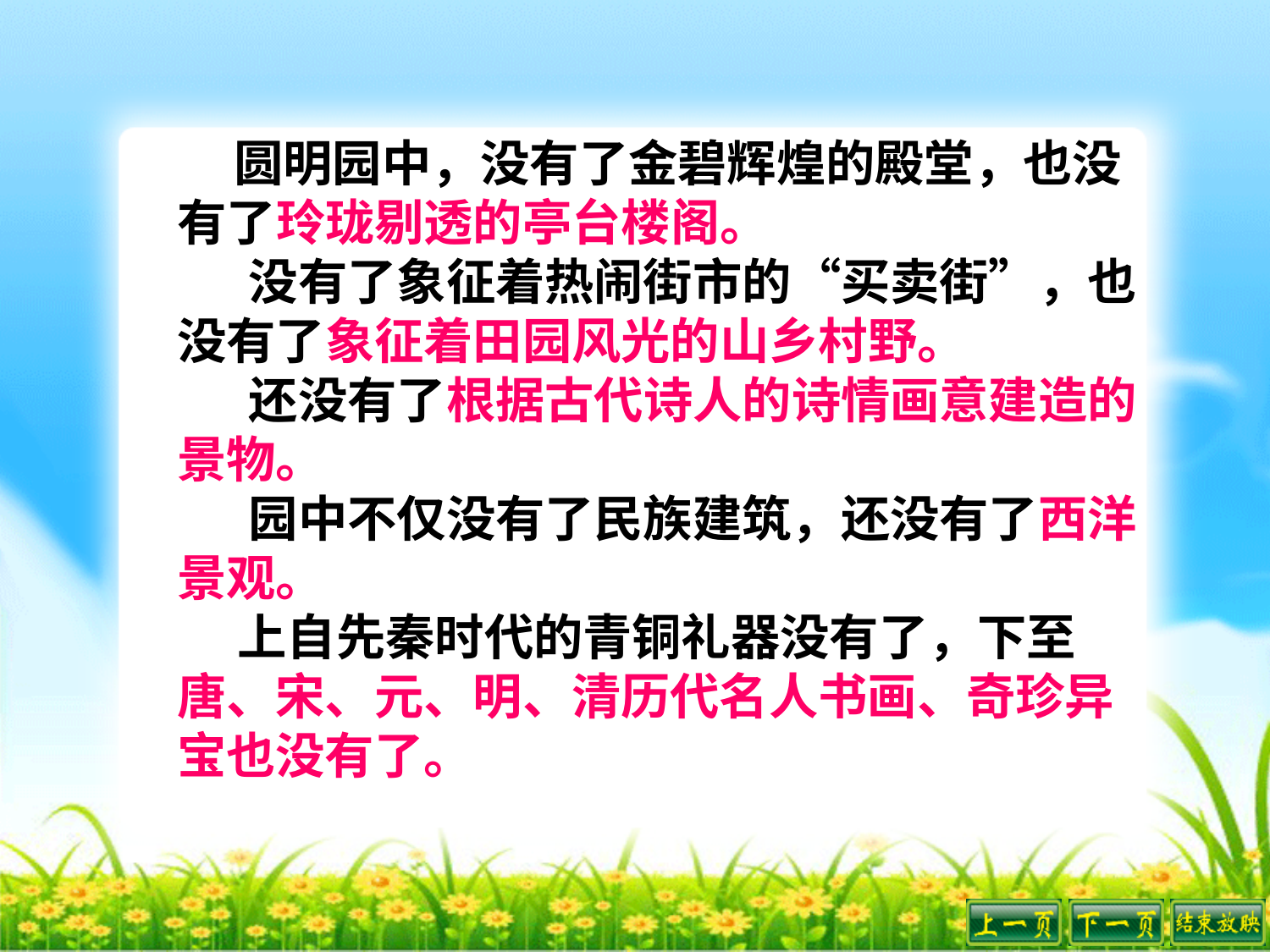

圆明园中，没有了金碧辉煌的殿堂，也没有了玲珑剔透的亭台楼阁。
　  没有了象征着热闹街市的“买卖街”，也没有了象征着田园风光的山乡村野。
　  还没有了根据古代诗人的诗情画意建造的景物。
　  园中不仅没有了民族建筑，还没有了西洋景观。
　 上自先秦时代的青铜礼器没有了，下至唐、宋、元、明、清历代名人书画、奇珍异宝也没有了。